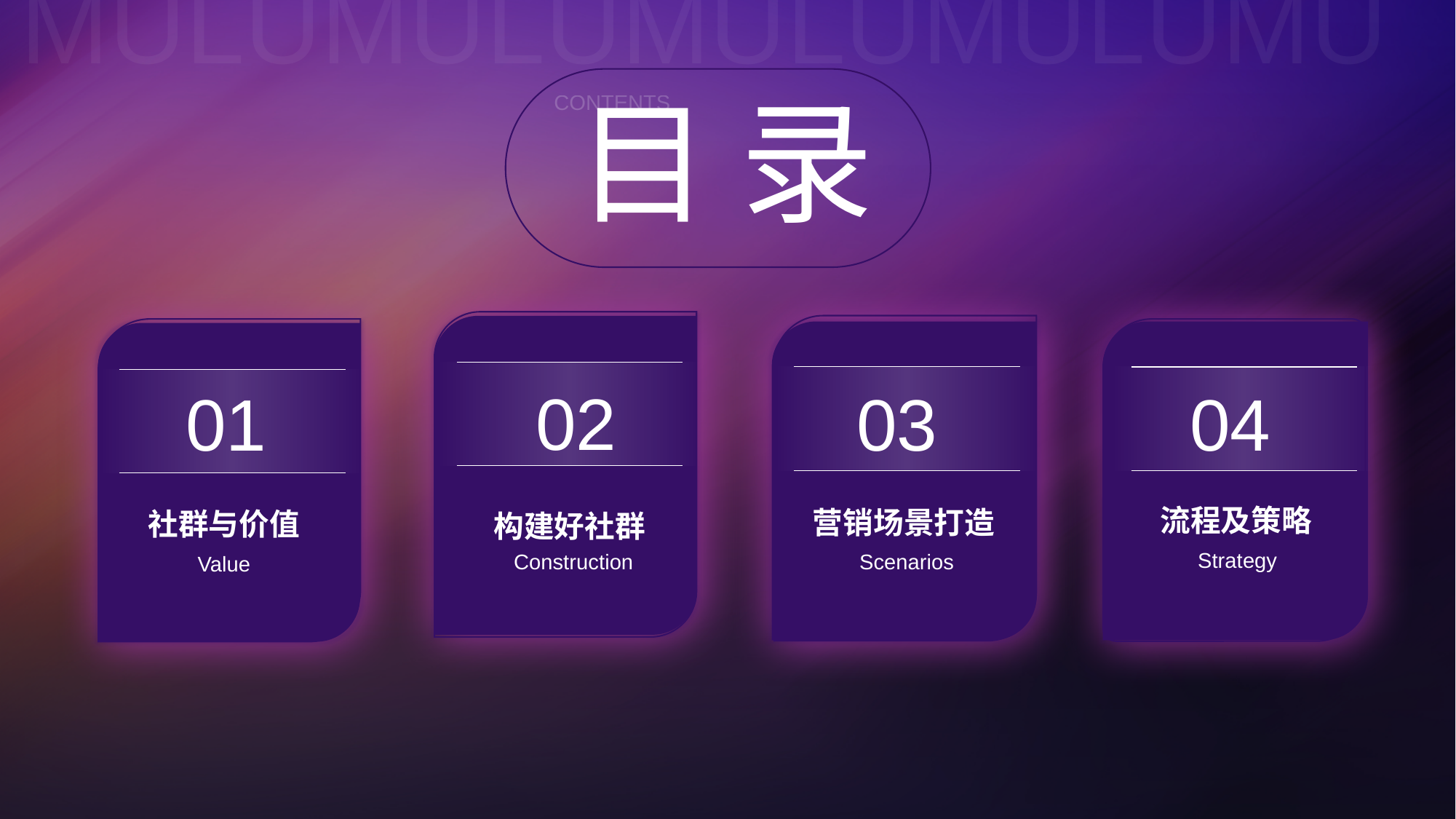

# 目 录
流程及策略
营销场景打造
社群与价值
构建好社群
Strategy
Construction
Scenarios
Value